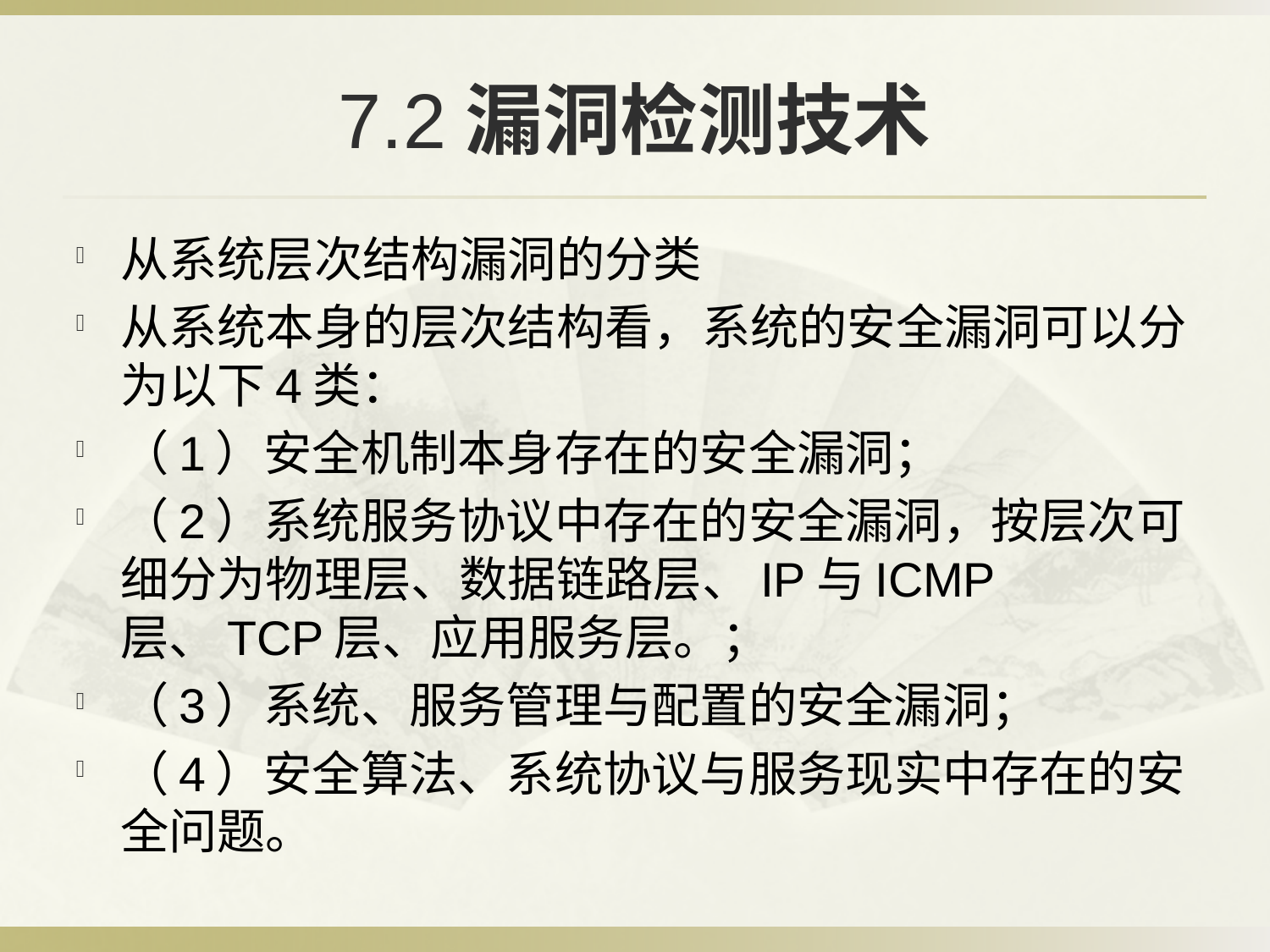

# 7.2漏洞检测技术
从系统层次结构漏洞的分类
从系统本身的层次结构看，系统的安全漏洞可以分为以下4类：
（1）安全机制本身存在的安全漏洞；
（2）系统服务协议中存在的安全漏洞，按层次可细分为物理层、数据链路层、IP与ICMP层、TCP层、应用服务层。；
（3）系统、服务管理与配置的安全漏洞；
（4）安全算法、系统协议与服务现实中存在的安全问题。